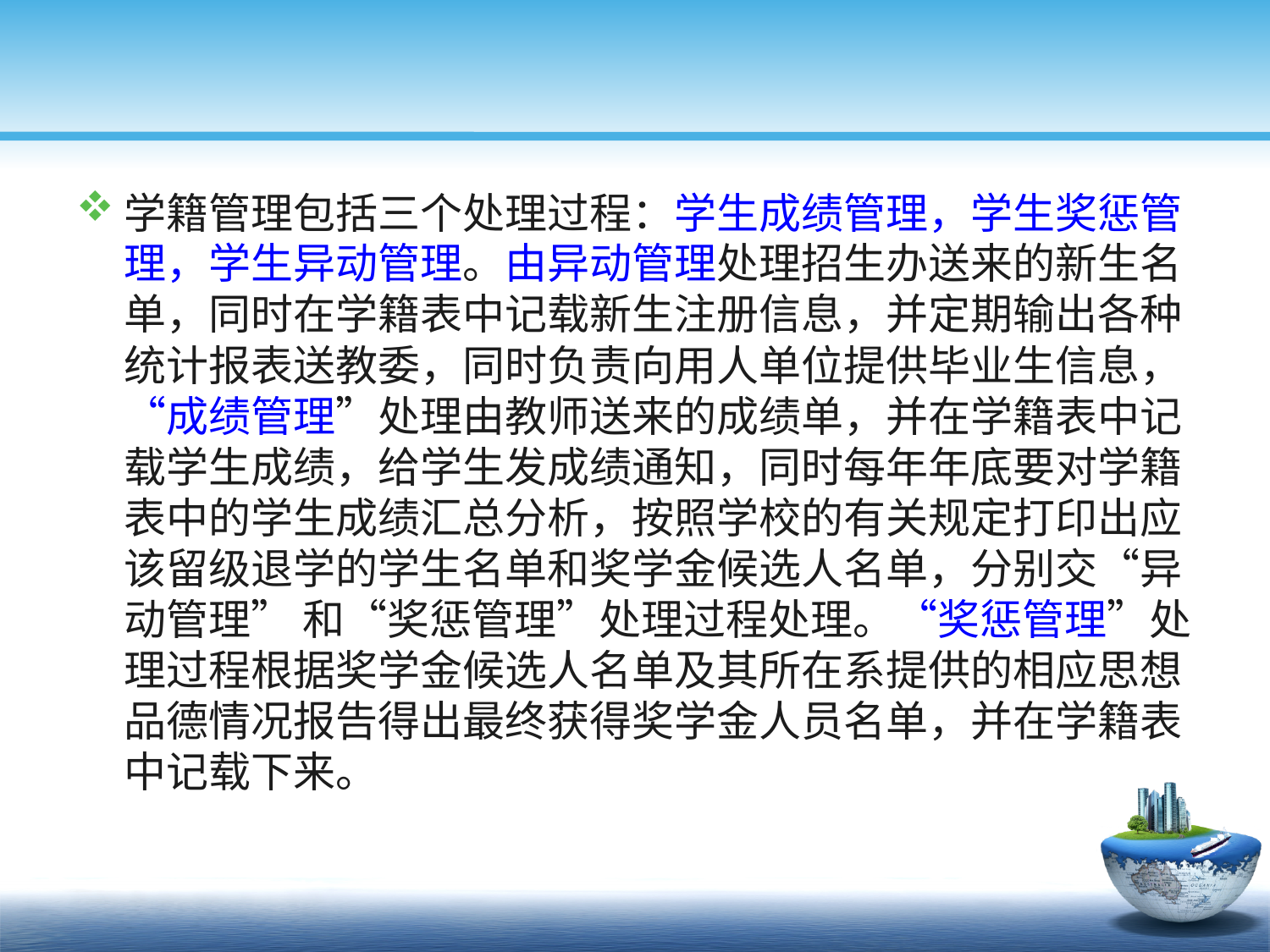

#
学籍管理包括三个处理过程：学生成绩管理，学生奖惩管理，学生异动管理。由异动管理处理招生办送来的新生名单，同时在学籍表中记载新生注册信息，并定期输出各种统计报表送教委，同时负责向用人单位提供毕业生信息，“成绩管理”处理由教师送来的成绩单，并在学籍表中记载学生成绩，给学生发成绩通知，同时每年年底要对学籍表中的学生成绩汇总分析，按照学校的有关规定打印出应该留级退学的学生名单和奖学金候选人名单，分别交“异动管理” 和“奖惩管理”处理过程处理。“奖惩管理”处理过程根据奖学金候选人名单及其所在系提供的相应思想品德情况报告得出最终获得奖学金人员名单，并在学籍表中记载下来。